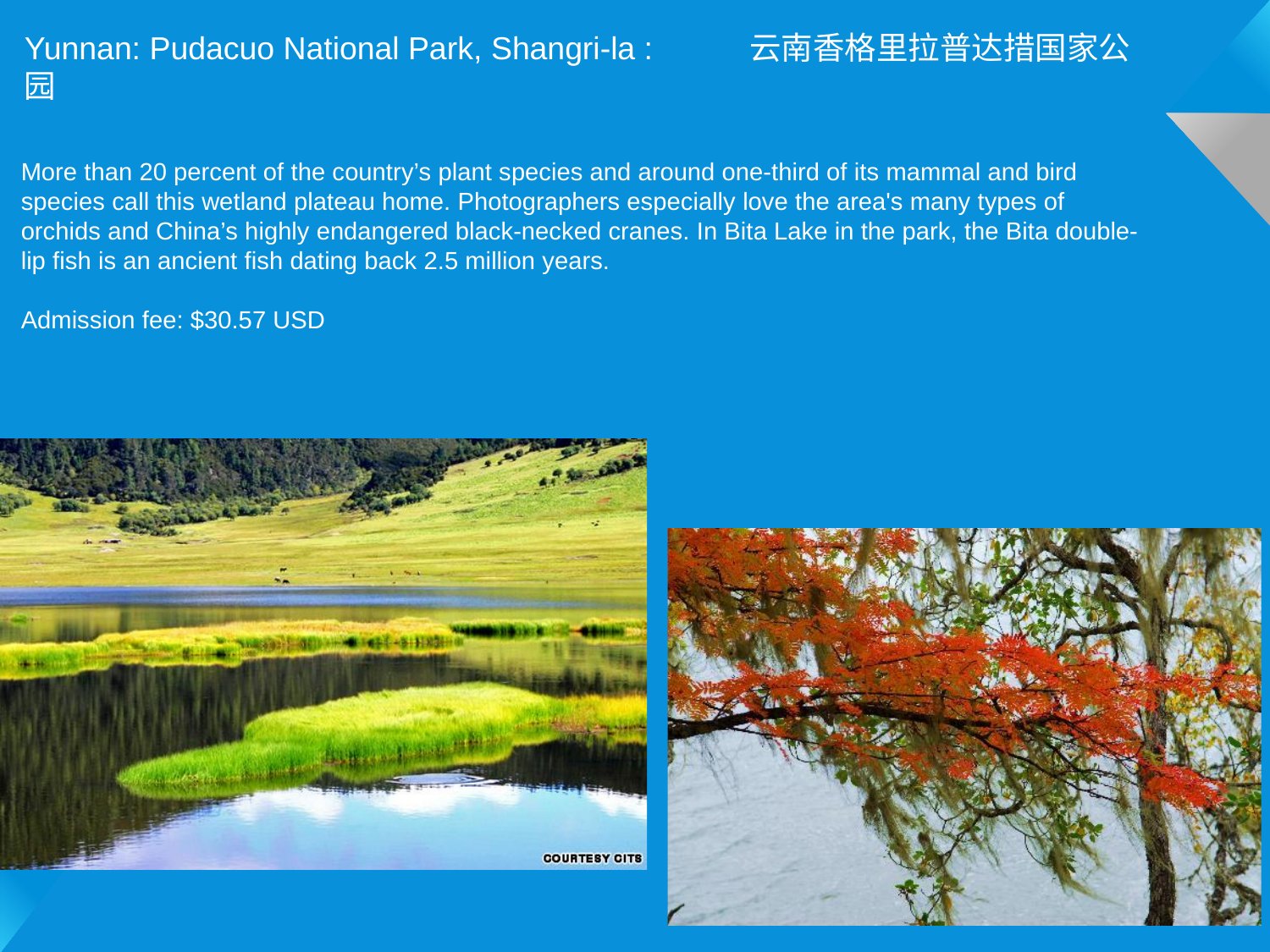

Yunnan: Pudacuo National Park, Shangri-la :          云南香格里拉普达措国家公园

More than 20 percent of the country’s plant species and around one-third of its mammal and bird species call this wetland plateau home. Photographers especially love the area's many types of orchids and China’s highly endangered black-necked cranes. In Bita Lake in the park, the Bita double-lip fish is an ancient fish dating back 2.5 million years.

Admission fee: $30.57 USD